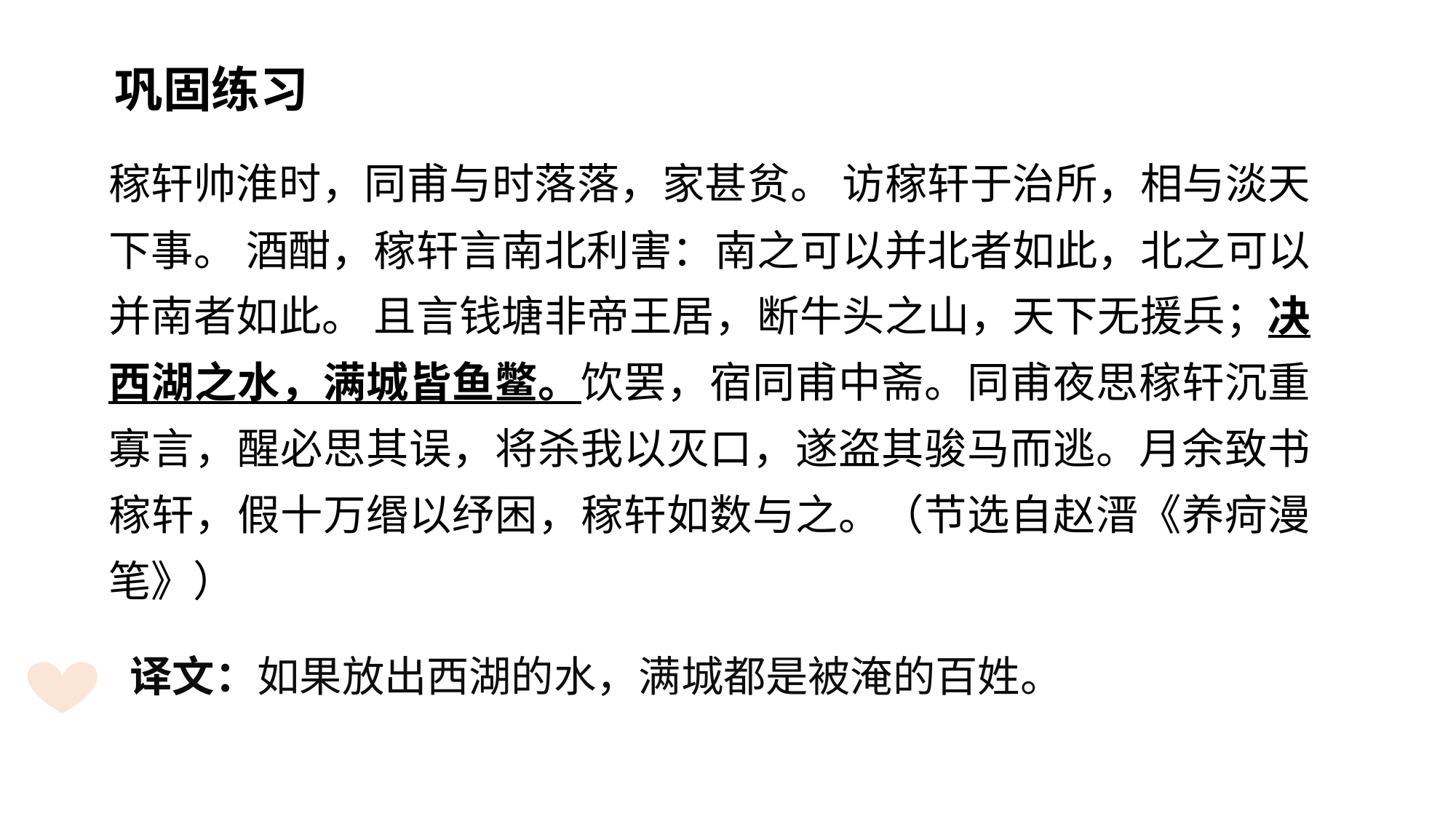

巩固练习
稼轩帅淮时，同甫与时落落，家甚贫。 访稼轩于治所，相与淡天下事。 酒酣，稼轩言南北利害：南之可以并北者如此，北之可以并南者如此。 且言钱塘非帝王居，断牛头之山，天下无援兵；决西湖之水，满城皆鱼鳖。饮罢，宿同甫中斋。同甫夜思稼轩沉重寡言，醒必思其误，将杀我以灭口，遂盗其骏马而逃。月余致书稼轩，假十万缗以纾困，稼轩如数与之。（节选自赵溍《养疴漫笔》）
译文：如果放出西湖的水，满城都是被淹的百姓。